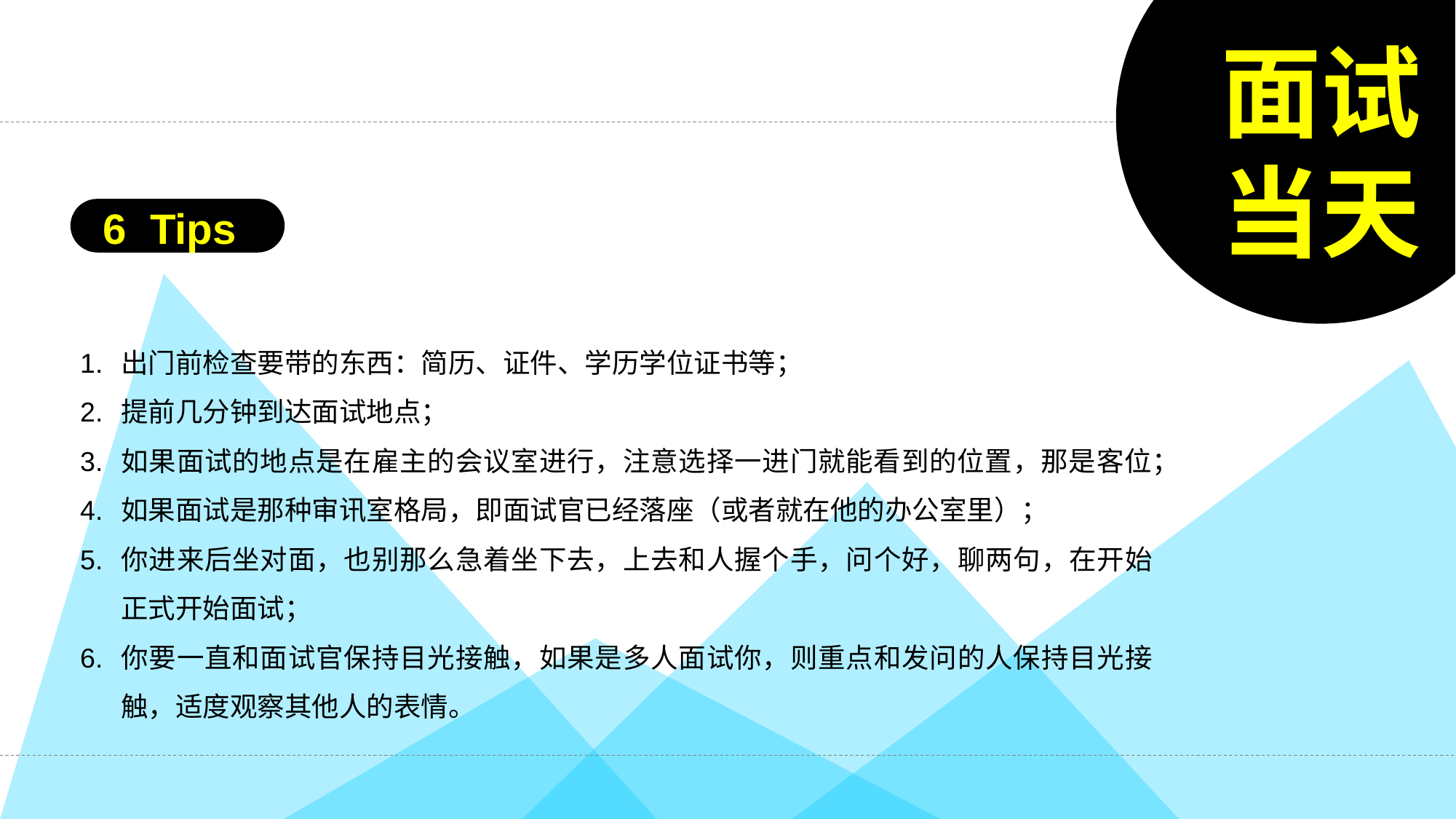

面试
当天
6  Tips

出门前检查要带的东西：简历、证件、学历学位证书等；
提前几分钟到达面试地点；
如果面试的地点是在雇主的会议室进行，注意选择一进门就能看到的位置，那是客位；
如果面试是那种审讯室格局，即面试官已经落座（或者就在他的办公室里）；
你进来后坐对面，也别那么急着坐下去，上去和人握个手，问个好，聊两句，在开始正式开始面试；
你要一直和面试官保持目光接触，如果是多人面试你，则重点和发问的人保持目光接触，适度观察其他人的表情。